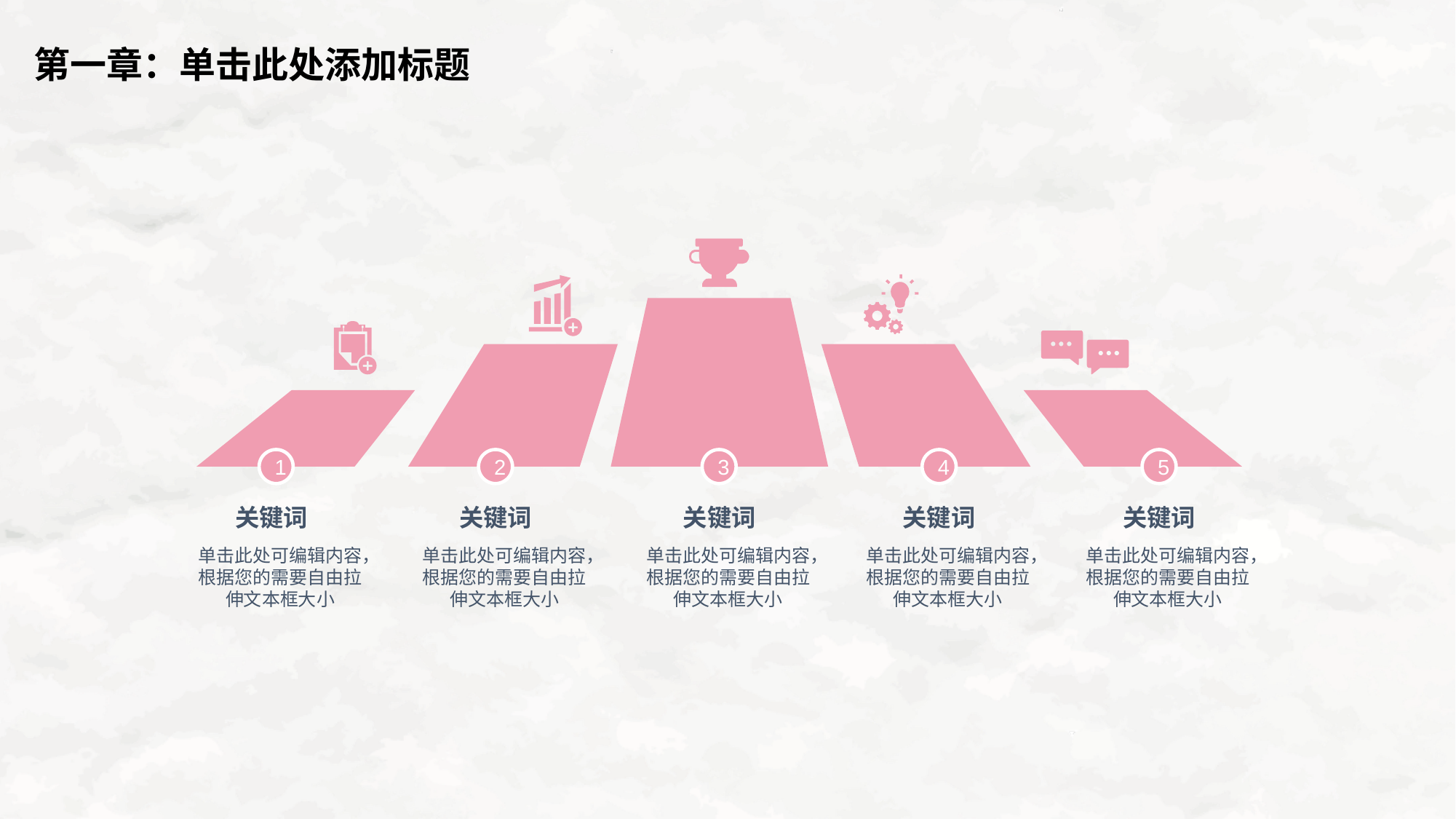

第一章：单击此处添加标题

1
2
3
4
5
关键词
单击此处可编辑内容，根据您的需要自由拉伸文本框大小
关键词
单击此处可编辑内容，根据您的需要自由拉伸文本框大小
关键词
单击此处可编辑内容，根据您的需要自由拉伸文本框大小
关键词
单击此处可编辑内容，根据您的需要自由拉伸文本框大小
关键词
单击此处可编辑内容，根据您的需要自由拉伸文本框大小